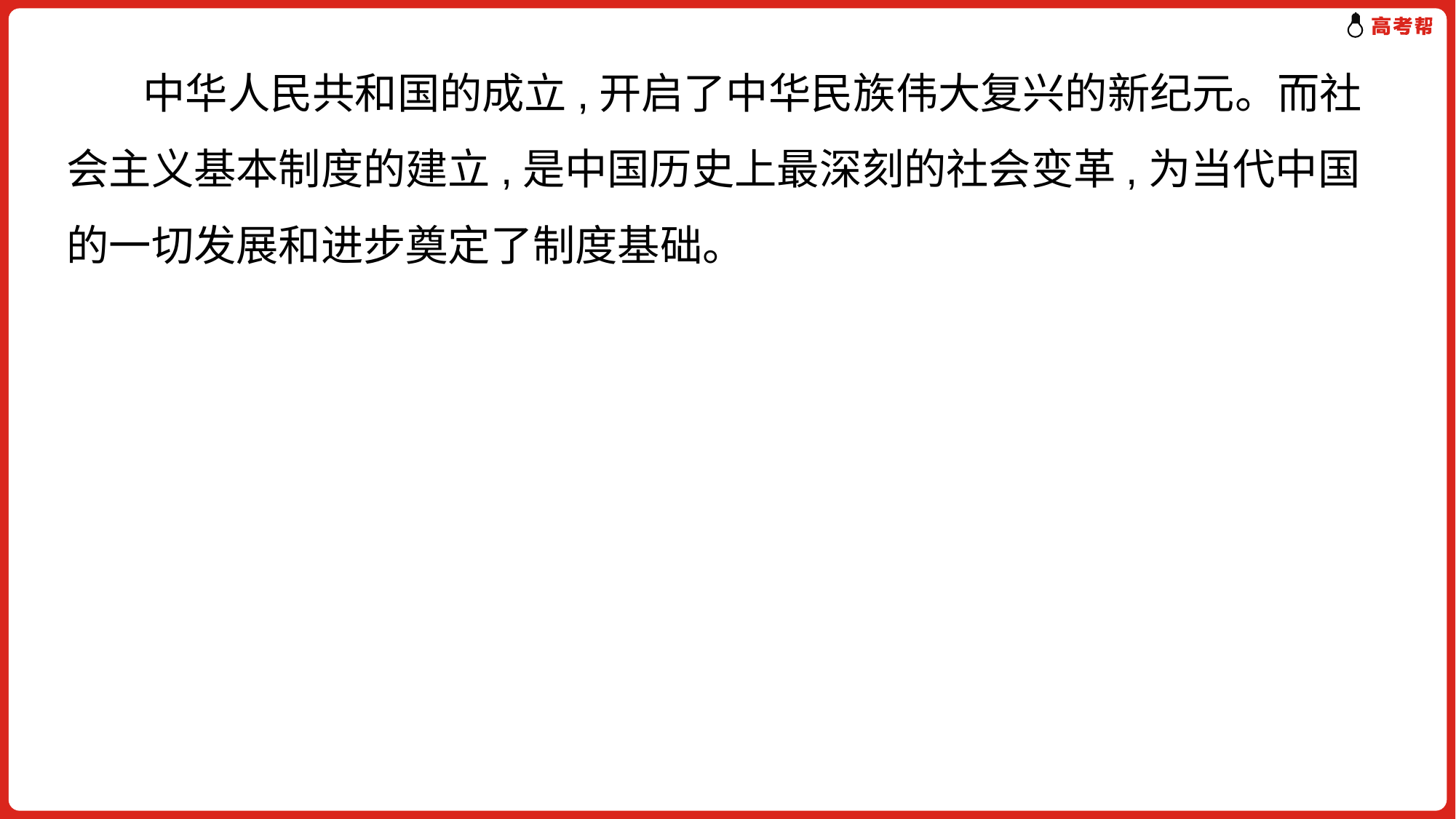

中华人民共和国的成立,开启了中华民族伟大复兴的新纪元。而社会主义基本制度的建立,是中国历史上最深刻的社会变革,为当代中国的一切发展和进步奠定了制度基础。